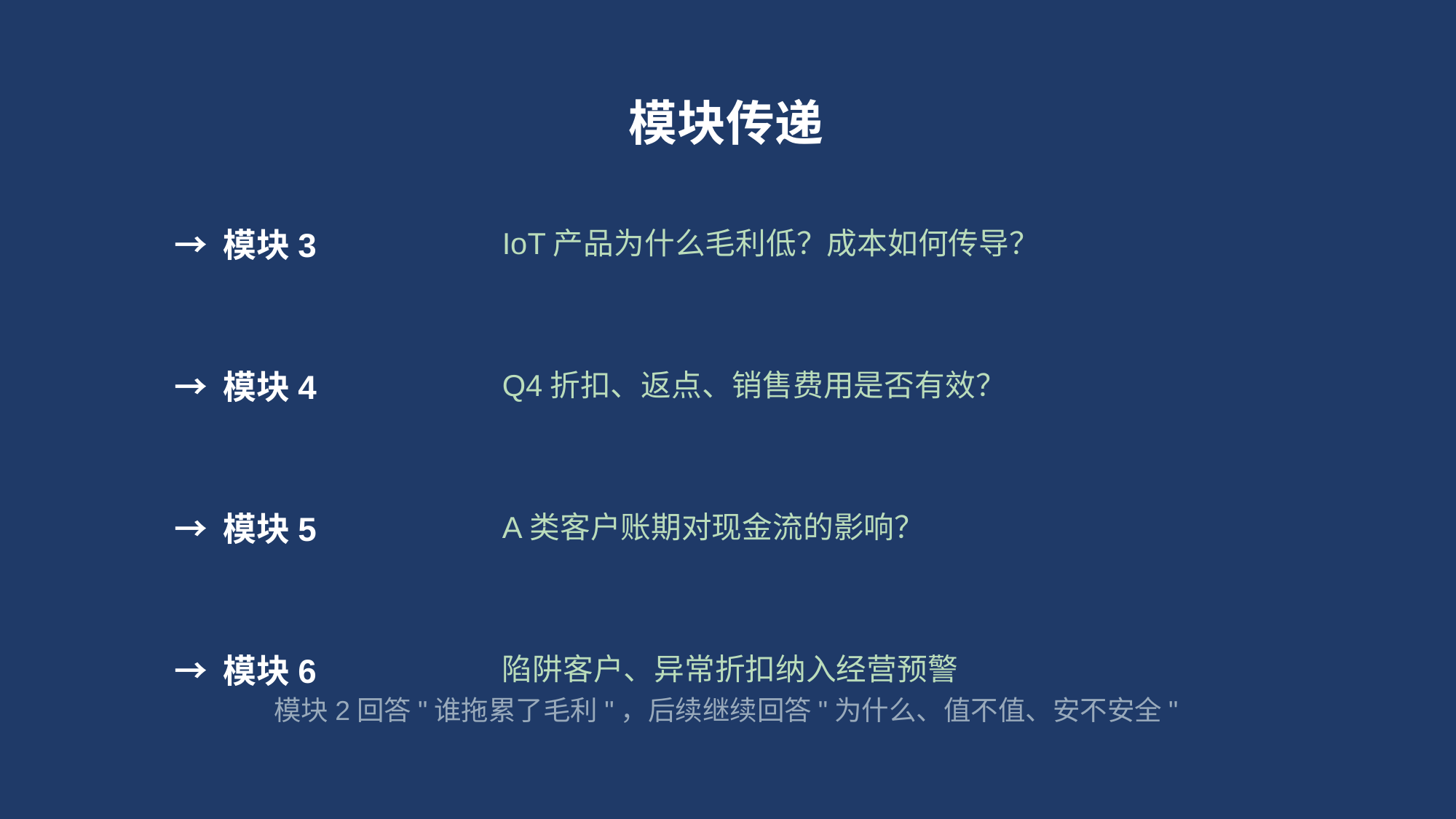

模块传递
→ 模块3
IoT产品为什么毛利低？成本如何传导？
→ 模块4
Q4折扣、返点、销售费用是否有效？
→ 模块5
A类客户账期对现金流的影响？
→ 模块6
陷阱客户、异常折扣纳入经营预警
模块2回答"谁拖累了毛利"，后续继续回答"为什么、值不值、安不安全"